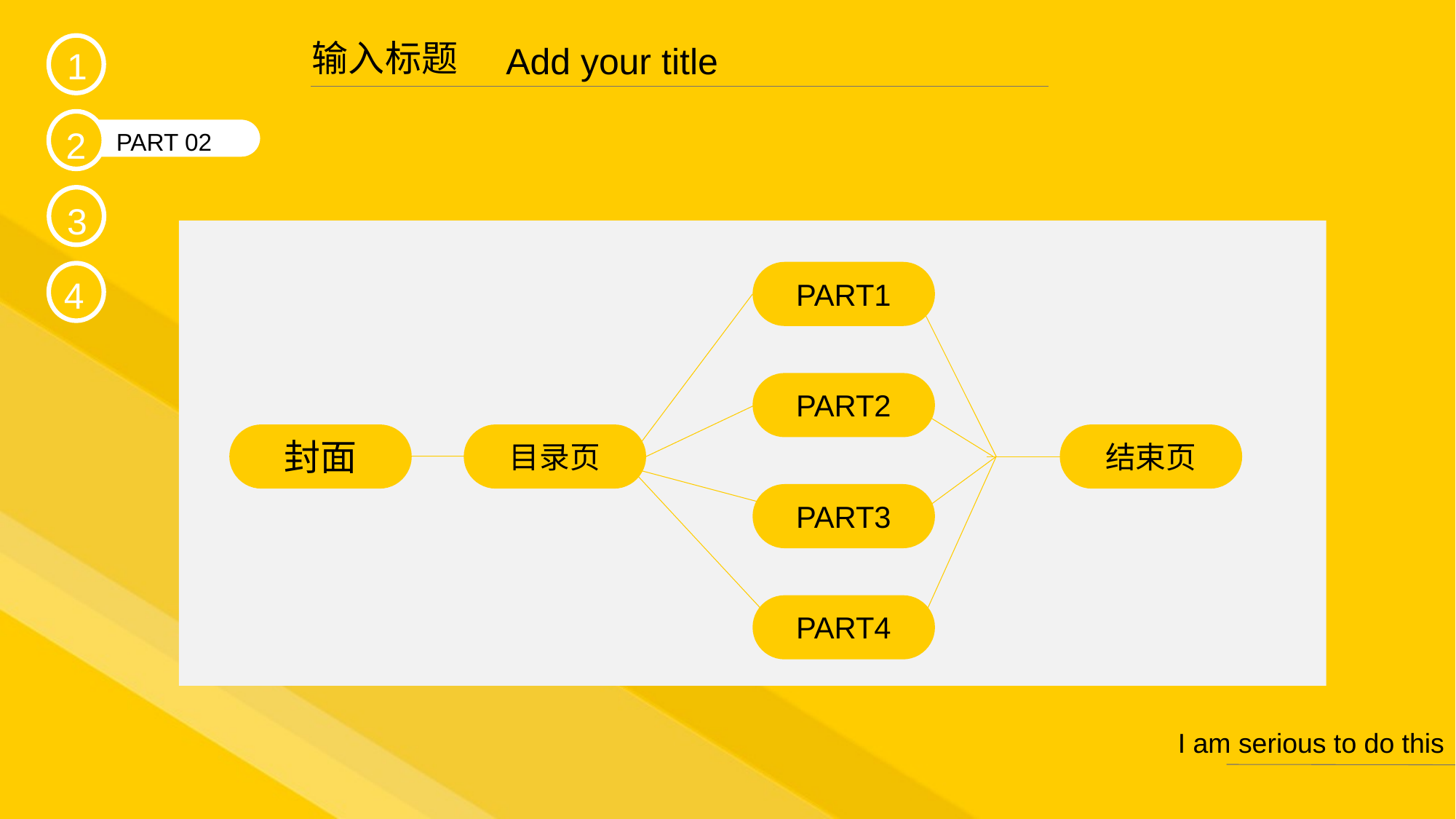

输入标题
Add your title

1
PART 02

2

3

4

PART1

PART2

封面

目录页

结束页

PART3

PART4
I am serious to do this